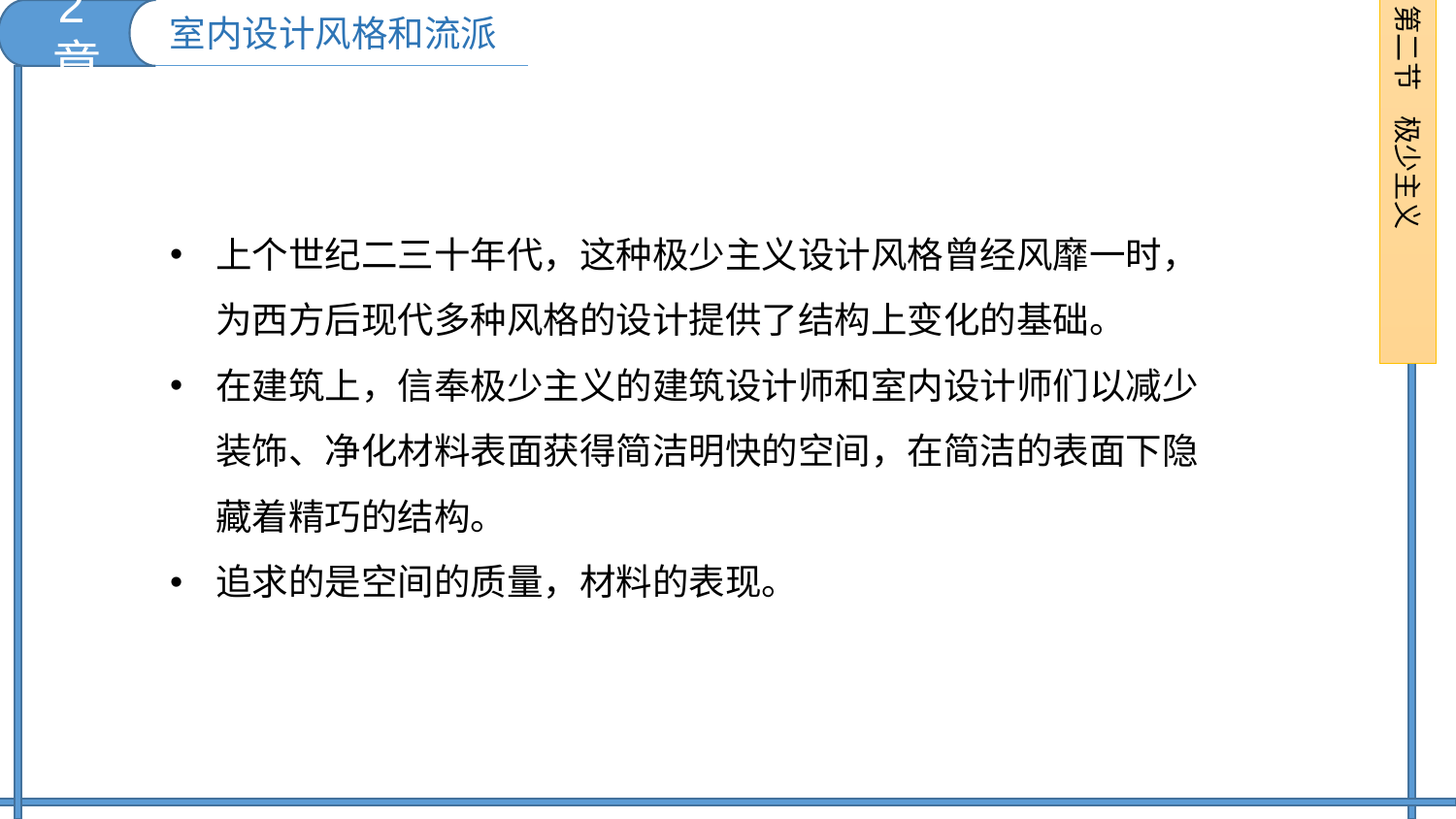

2章
第二节    极少主义
室内设计风格和流派

上个世纪二三十年代，这种极少主义设计风格曾经风靡一时，为西方后现代多种风格的设计提供了结构上变化的基础。
在建筑上，信奉极少主义的建筑设计师和室内设计师们以减少装饰、净化材料表面获得简洁明快的空间，在简洁的表面下隐藏着精巧的结构。
追求的是空间的质量，材料的表现。